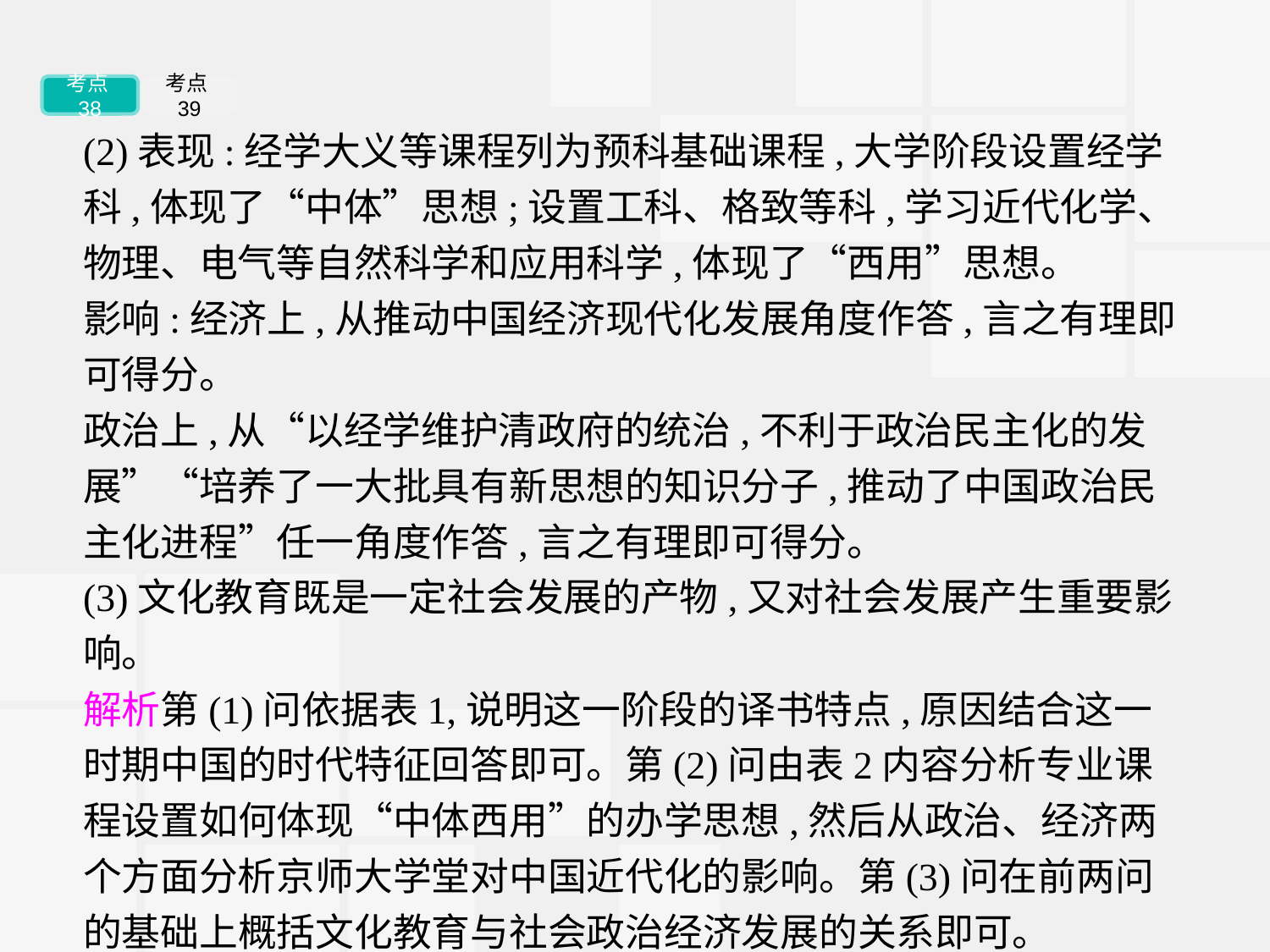

考点38
考点39
(2)表现:经学大义等课程列为预科基础课程,大学阶段设置经学科,体现了“中体”思想;设置工科、格致等科,学习近代化学、物理、电气等自然科学和应用科学,体现了“西用”思想。
影响:经济上,从推动中国经济现代化发展角度作答,言之有理即可得分。
政治上,从“以经学维护清政府的统治,不利于政治民主化的发展”“培养了一大批具有新思想的知识分子,推动了中国政治民主化进程”任一角度作答,言之有理即可得分。
(3)文化教育既是一定社会发展的产物,又对社会发展产生重要影响。
解析第(1)问依据表1,说明这一阶段的译书特点,原因结合这一时期中国的时代特征回答即可。第(2)问由表2内容分析专业课程设置如何体现“中体西用”的办学思想,然后从政治、经济两个方面分析京师大学堂对中国近代化的影响。第(3)问在前两问的基础上概括文化教育与社会政治经济发展的关系即可。